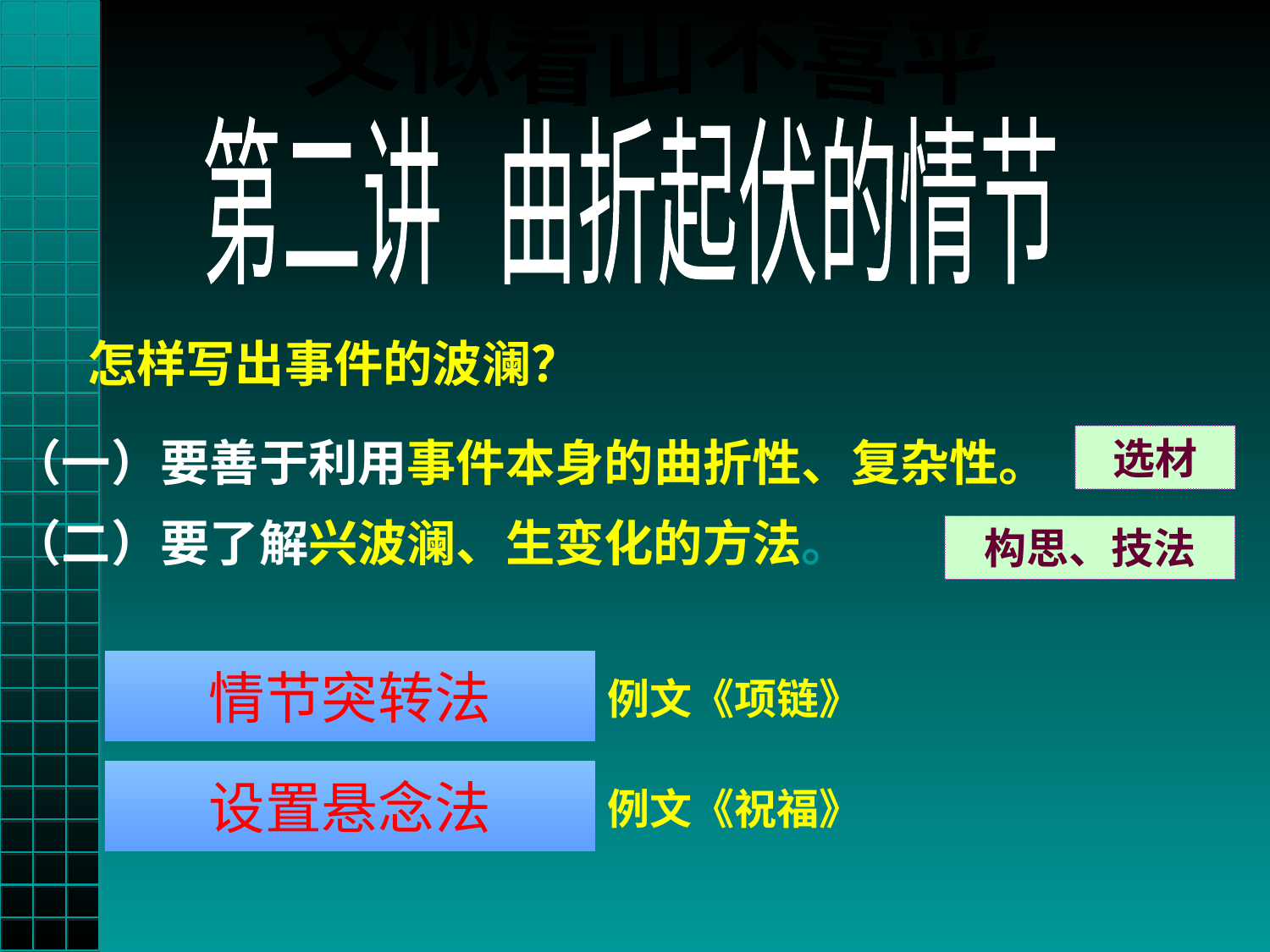

文似看山不喜平
第二讲   曲折起伏的情节
怎样写出事件的波澜？
（一）要善于利用事件本身的曲折性、复杂性。
选材
（二）要了解兴波澜、生变化的方法。
构思、技法
情节突转法
例文《项链》
设置悬念法
例文《祝福》